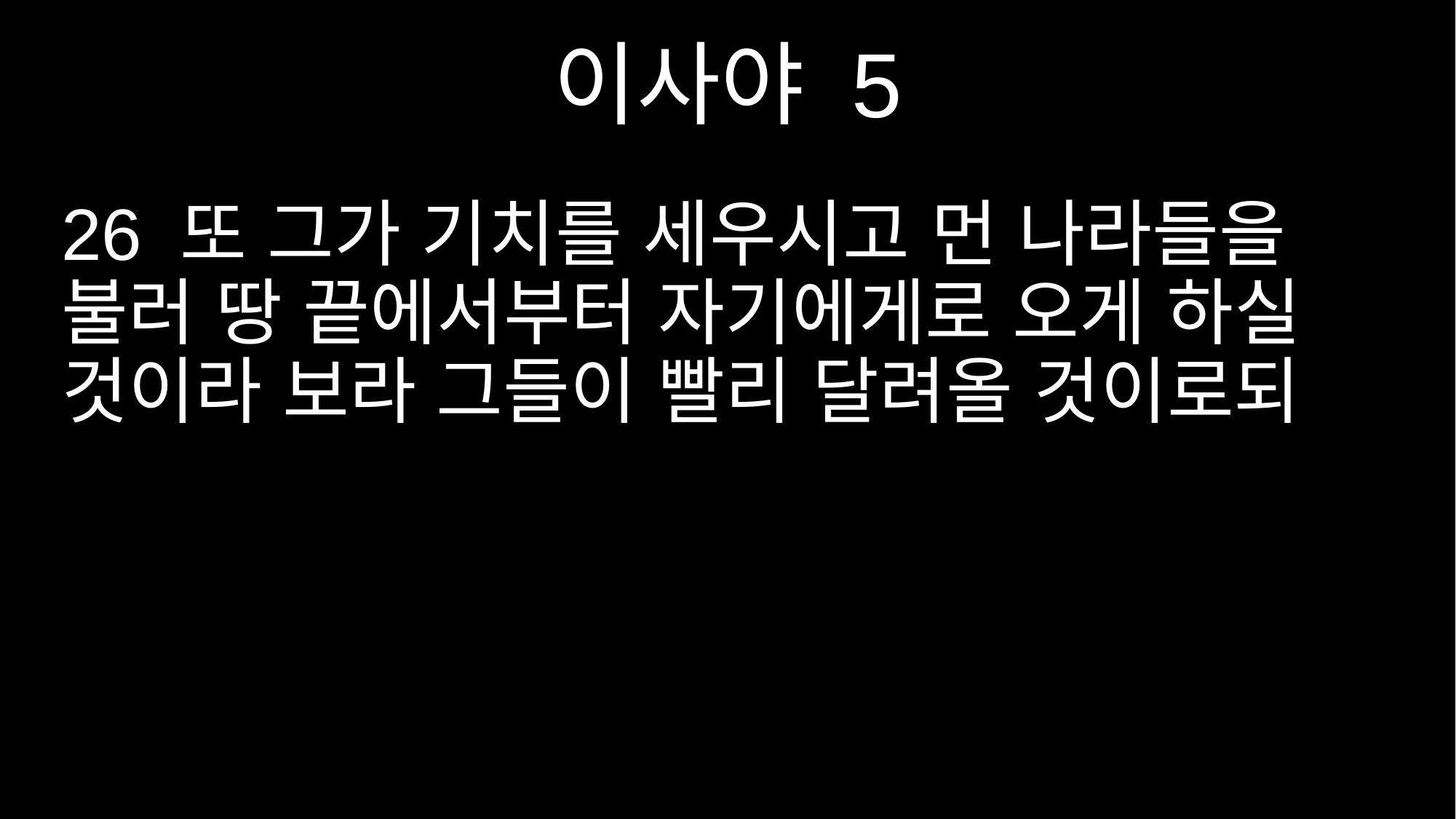

이사야 5
26 또 그가 기치를 세우시고 먼 나라들을 불러 땅 끝에서부터 자기에게로 오게 하실 것이라 보라 그들이 빨리 달려올 것이로되